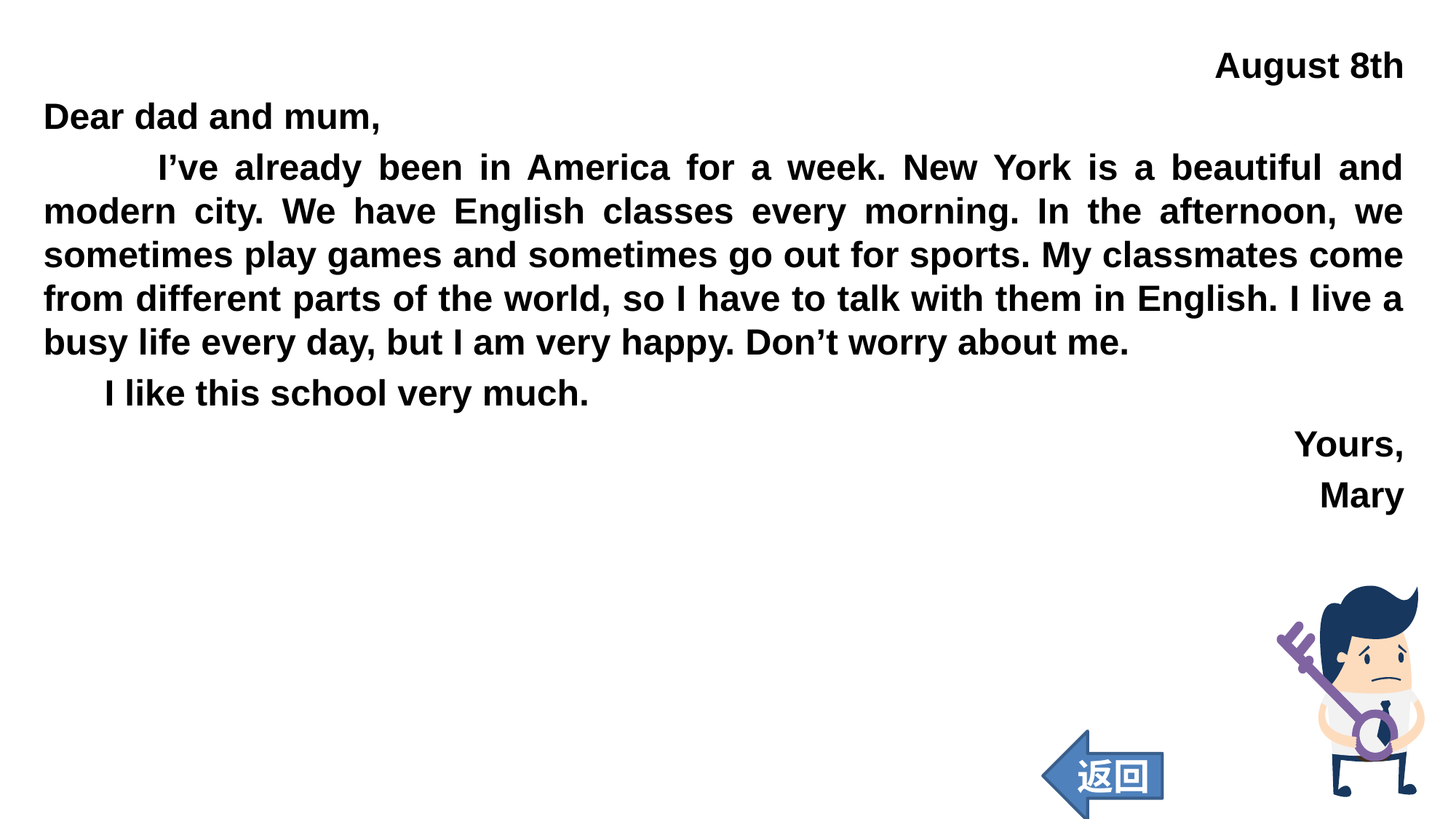

August 8th
Dear dad and mum,
       I’ve already been in America for a week. New York is a beautiful and modern city. We have English classes every morning. In the afternoon, we sometimes play games and sometimes go out for sports. My classmates come from different parts of the world, so I have to talk with them in English. I live a busy life every day, but I am very happy. Don’t worry about me.
      I like this school very much.
Yours,
Mary

返回
59